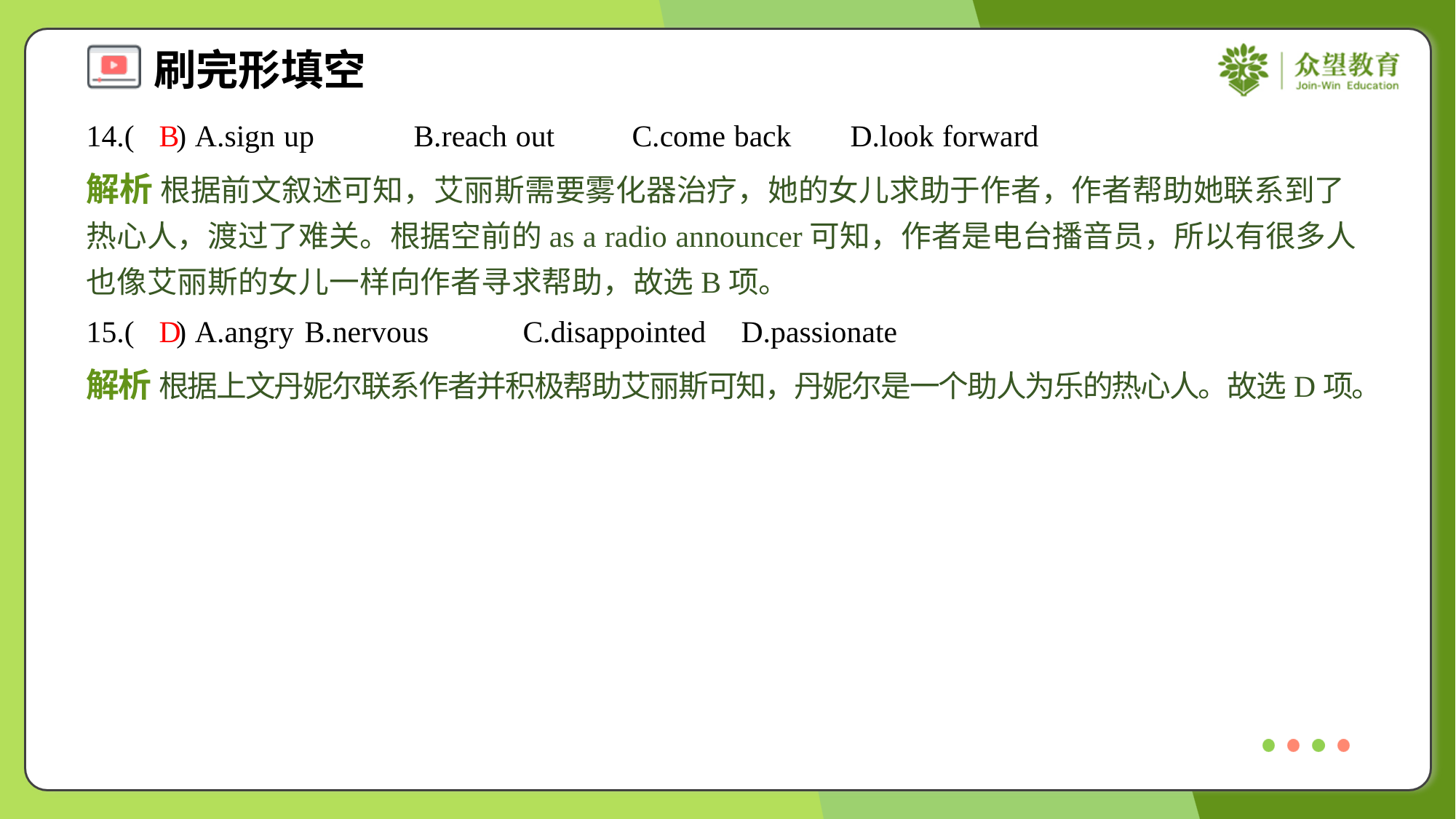

14.(     ) A.sign up	B.reach out	C.come back	D.look forward
B
解析 根据前文叙述可知，艾丽斯需要雾化器治疗，她的女儿求助于作者，作者帮助她联系到了热心人，渡过了难关。根据空前的as a radio announcer可知，作者是电台播音员，所以有很多人也像艾丽斯的女儿一样向作者寻求帮助，故选B项。
15.(     ) A.angry	B.nervous	C.disappointed	D.passionate
D
解析 根据上文丹妮尔联系作者并积极帮助艾丽斯可知，丹妮尔是一个助人为乐的热心人。故选D项。